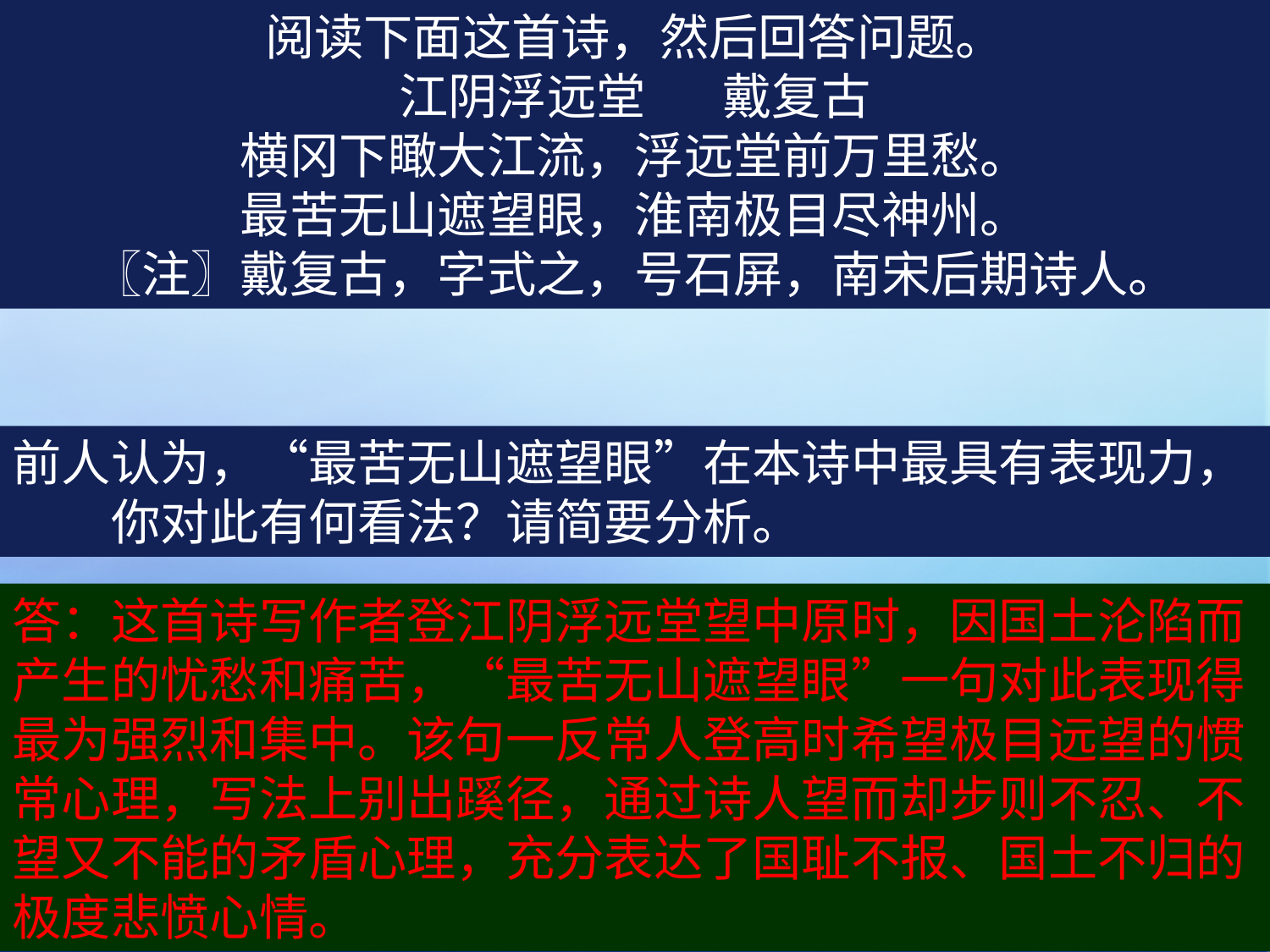

阅读下面这首诗，然后回答问题。
江阴浮远堂       戴复古
横冈下瞰大江流，浮远堂前万里愁。
最苦无山遮望眼，淮南极目尽神州。
〖注〗戴复古，字式之，号石屏，南宋后期诗人。
前人认为，“最苦无山遮望眼”在本诗中最具有表现力，
　　你对此有何看法？请简要分析。
答：这首诗写作者登江阴浮远堂望中原时，因国土沦陷而产生的忧愁和痛苦，“最苦无山遮望眼”一句对此表现得最为强烈和集中。该句一反常人登高时希望极目远望的惯常心理，写法上别出蹊径，通过诗人望而却步则不忍、不望又不能的矛盾心理，充分表达了国耻不报、国土不归的极度悲愤心情。